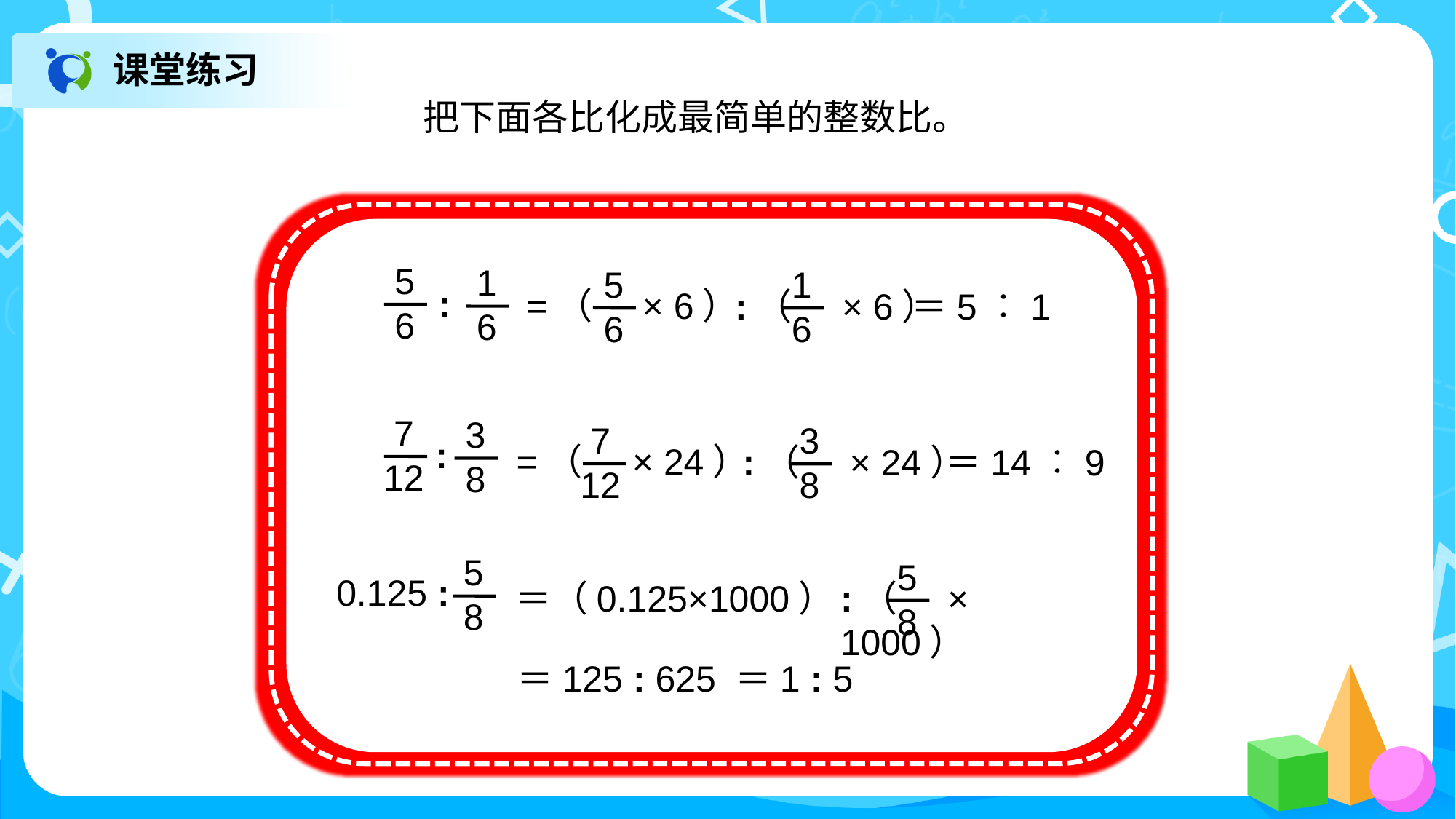

课堂练习
把下面各比化成最简单的整数比。

5
6

1
6

:
5
6

=（     × 6）
1
6

:（     × 6）
＝5︰1
 7
12

3
8

:
 7
12

=（     × 24）
3
8

:（     × 24）
＝14︰9
5
8

0.125 :
5
8

:（     × 1000）
＝（0.125×1000）
＝125 : 625 ＝1 : 5